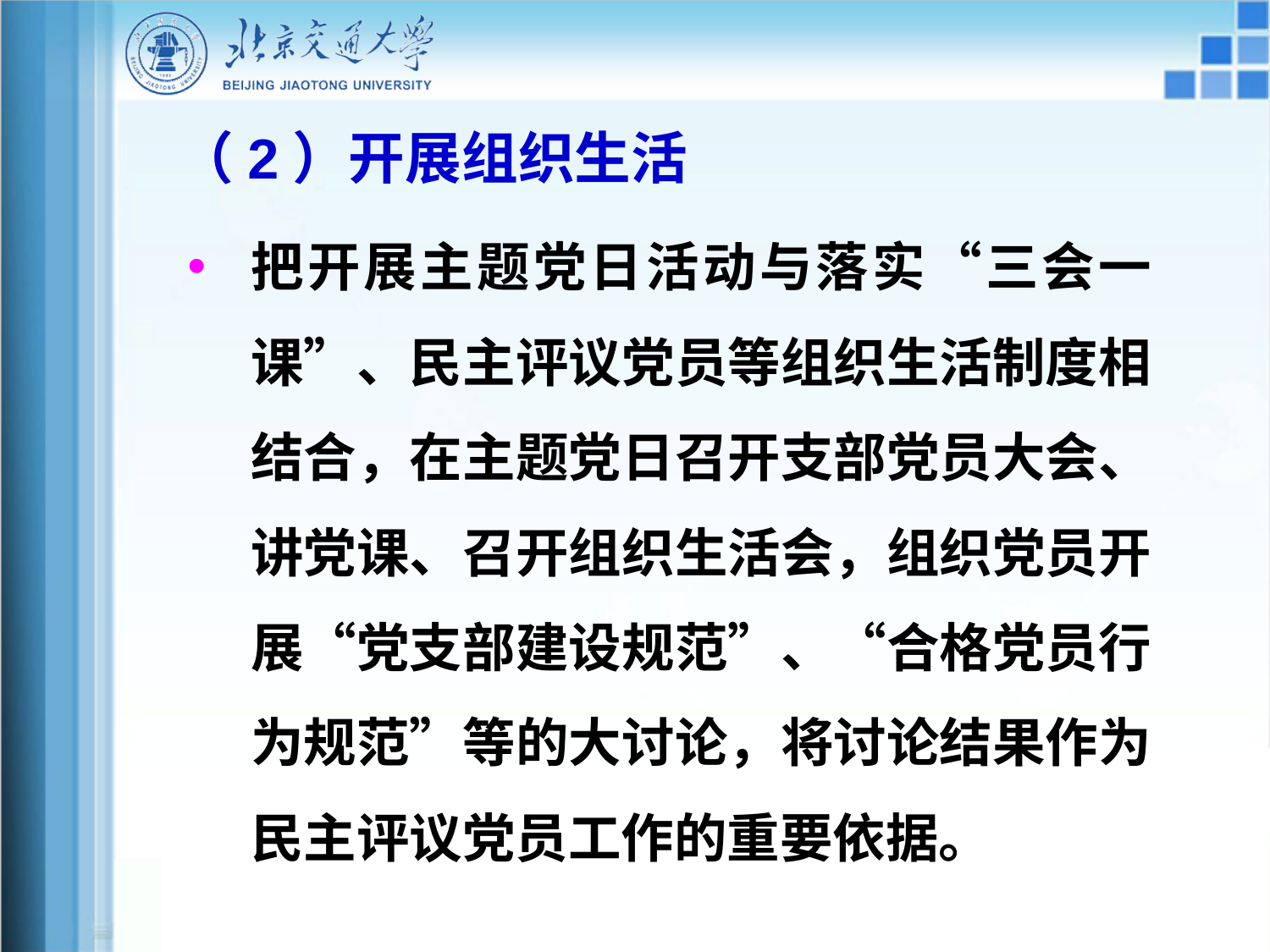

（2）开展组织生活
把开展主题党日活动与落实“三会一课”、民主评议党员等组织生活制度相结合，在主题党日召开支部党员大会、讲党课、召开组织生活会，组织党员开展“党支部建设规范”、“合格党员行为规范”等的大讨论，将讨论结果作为民主评议党员工作的重要依据。